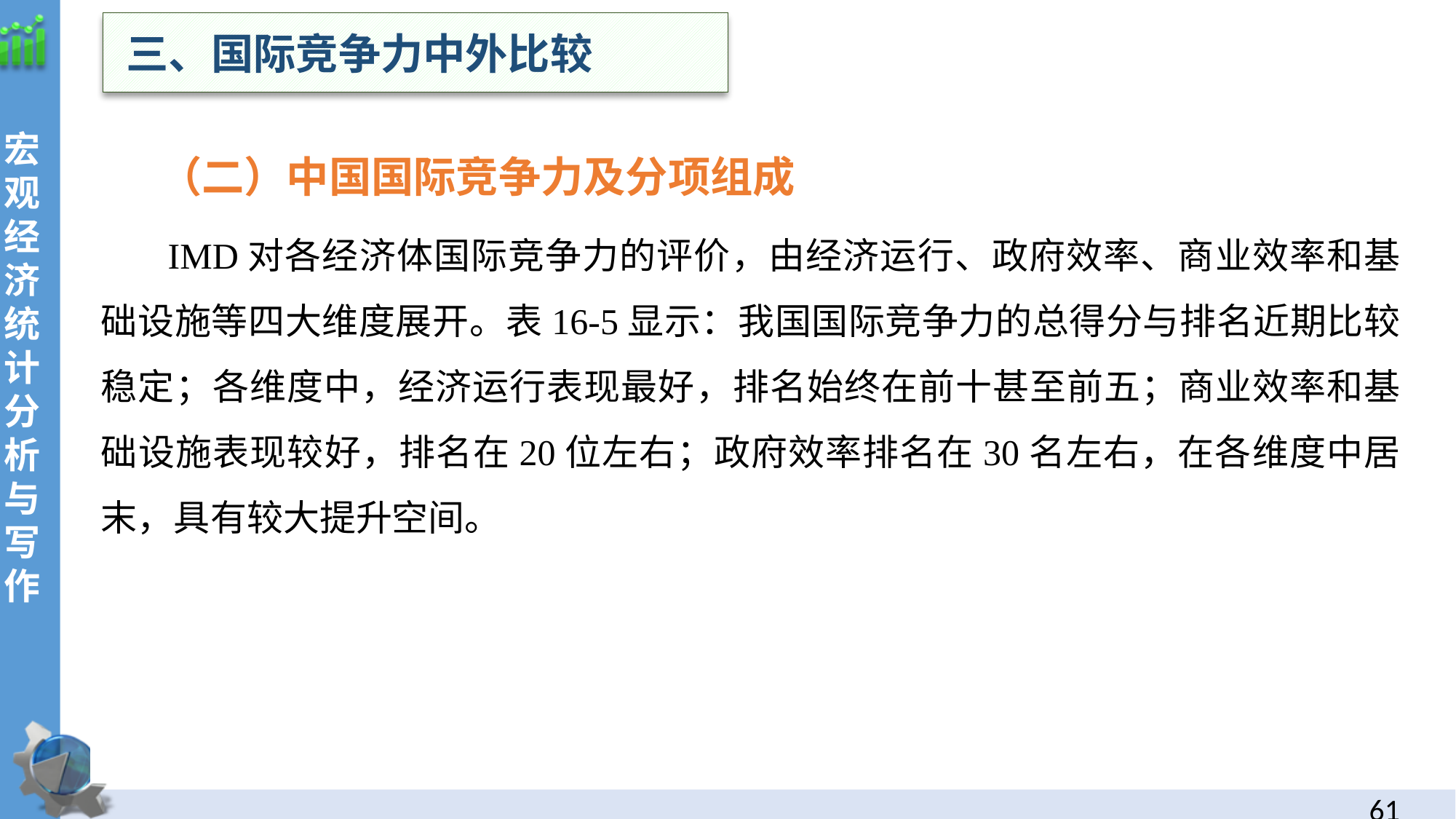

三、国际竞争力中外比较
     （二）中国国际竞争力及分项组成
IMD对各经济体国际竞争力的评价，由经济运行、政府效率、商业效率和基础设施等四大维度展开。表16-5显示：我国国际竞争力的总得分与排名近期比较稳定；各维度中，经济运行表现最好，排名始终在前十甚至前五；商业效率和基础设施表现较好，排名在20位左右；政府效率排名在30名左右，在各维度中居末，具有较大提升空间。
61